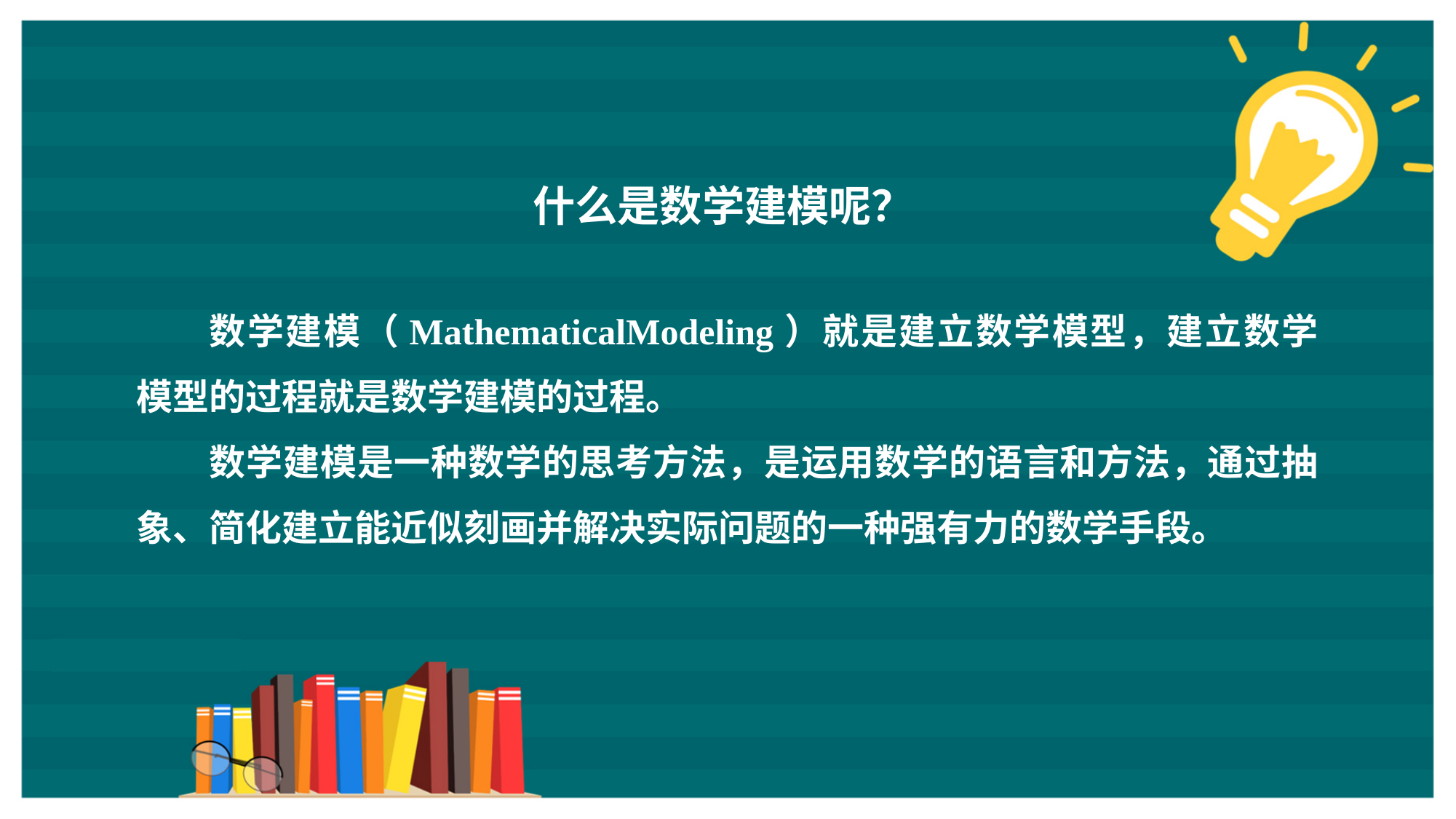

什么是数学建模呢？

数学建模（MathematicalModeling）就是建立数学模型，建立数学模型的过程就是数学建模的过程。
数学建模是一种数学的思考方法，是运用数学的语言和方法，通过抽象、简化建立能近似刻画并解决实际问题的一种强有力的数学手段。